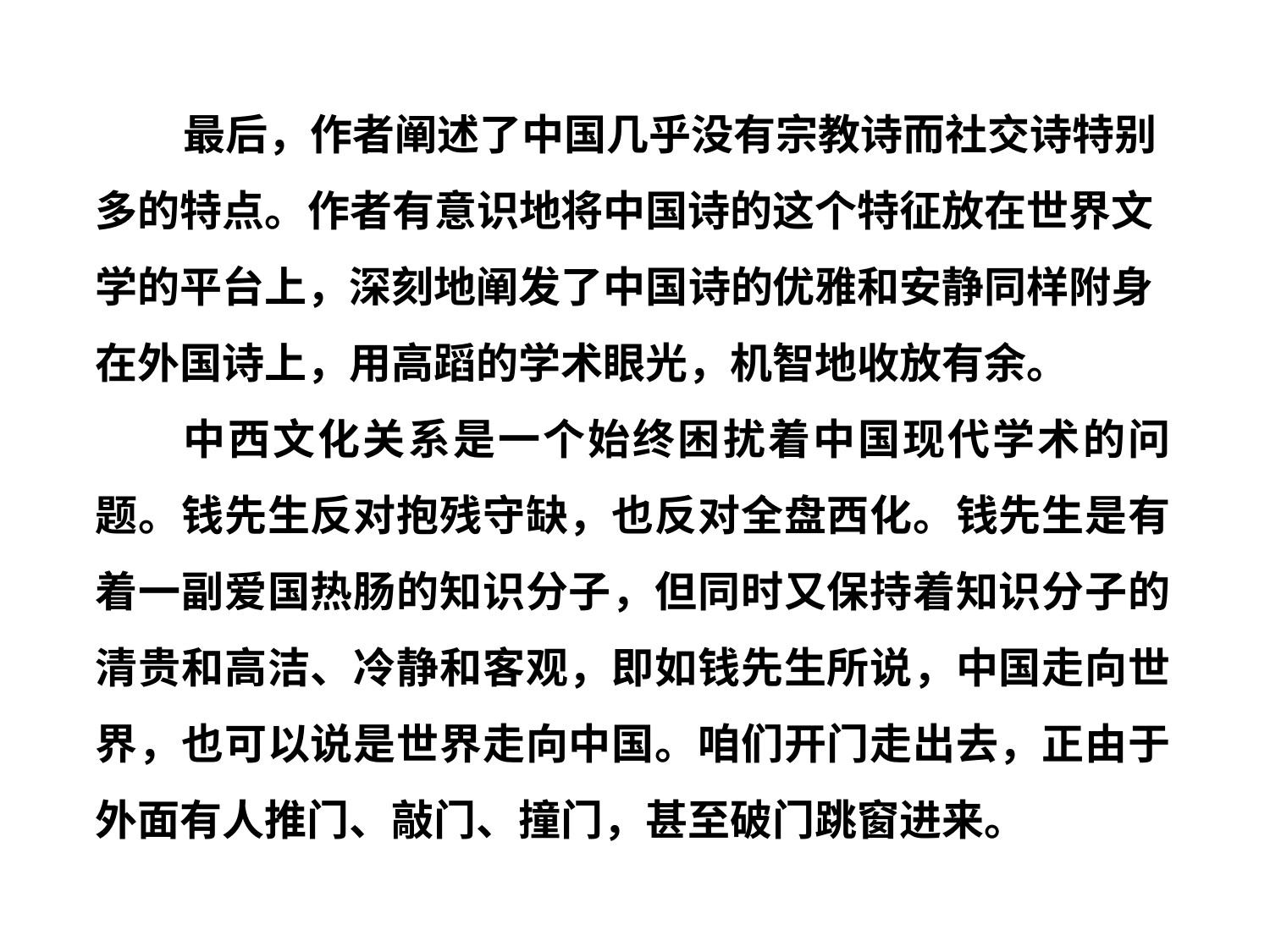

最后，作者阐述了中国几乎没有宗教诗而社交诗特别多的特点。作者有意识地将中国诗的这个特征放在世界文学的平台上，深刻地阐发了中国诗的优雅和安静同样附身在外国诗上，用高蹈的学术眼光，机智地收放有余。
中西文化关系是一个始终困扰着中国现代学术的问题。钱先生反对抱残守缺，也反对全盘西化。钱先生是有着一副爱国热肠的知识分子，但同时又保持着知识分子的清贵和高洁、冷静和客观，即如钱先生所说，中国走向世界，也可以说是世界走向中国。咱们开门走出去，正由于外面有人推门、敲门、撞门，甚至破门跳窗进来。